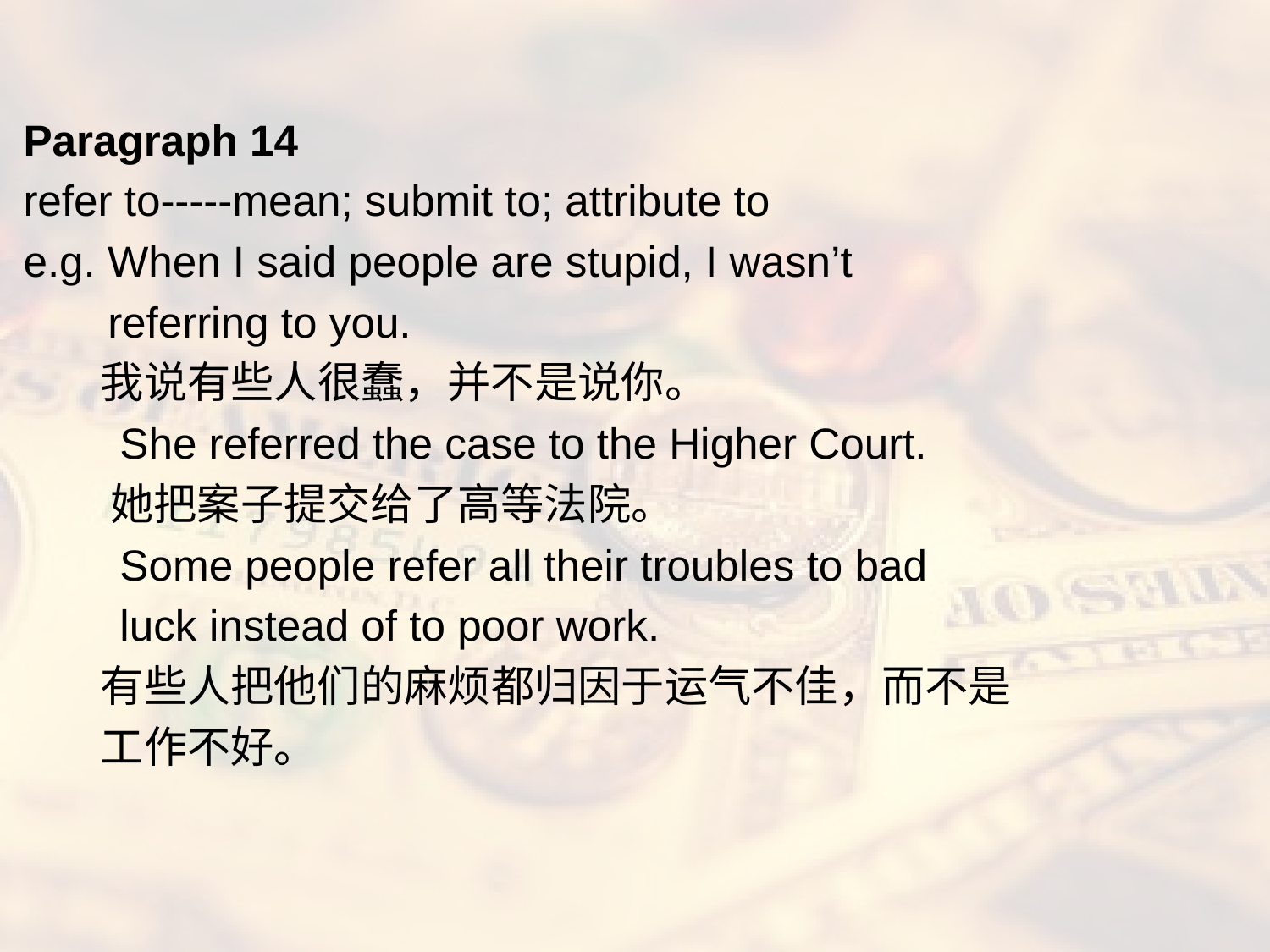

#
Paragraph 14
refer to-----mean; submit to; attribute to
e.g. When I said people are stupid, I wasn’t
       referring to you.
       我说有些人很蠢，并不是说你。
        She referred the case to the Higher Court.
        她把案子提交给了高等法院。
        Some people refer all their troubles to bad
        luck instead of to poor work.
       有些人把他们的麻烦都归因于运气不佳，而不是
       工作不好。